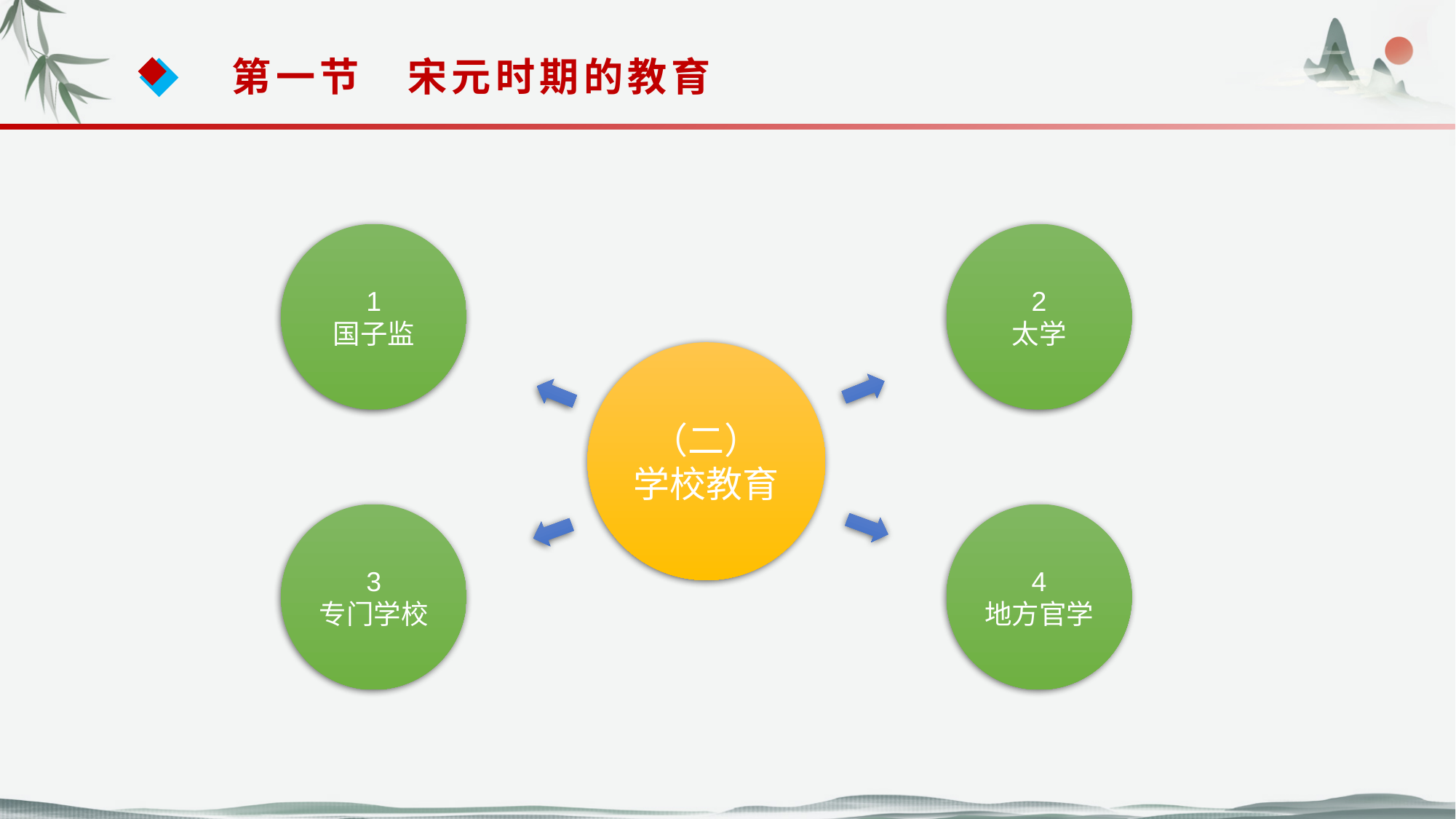

第一节　宋元时期的教育

1
国子监
2
太学
（二）
学校教育

3
专门学校
4
地方官学